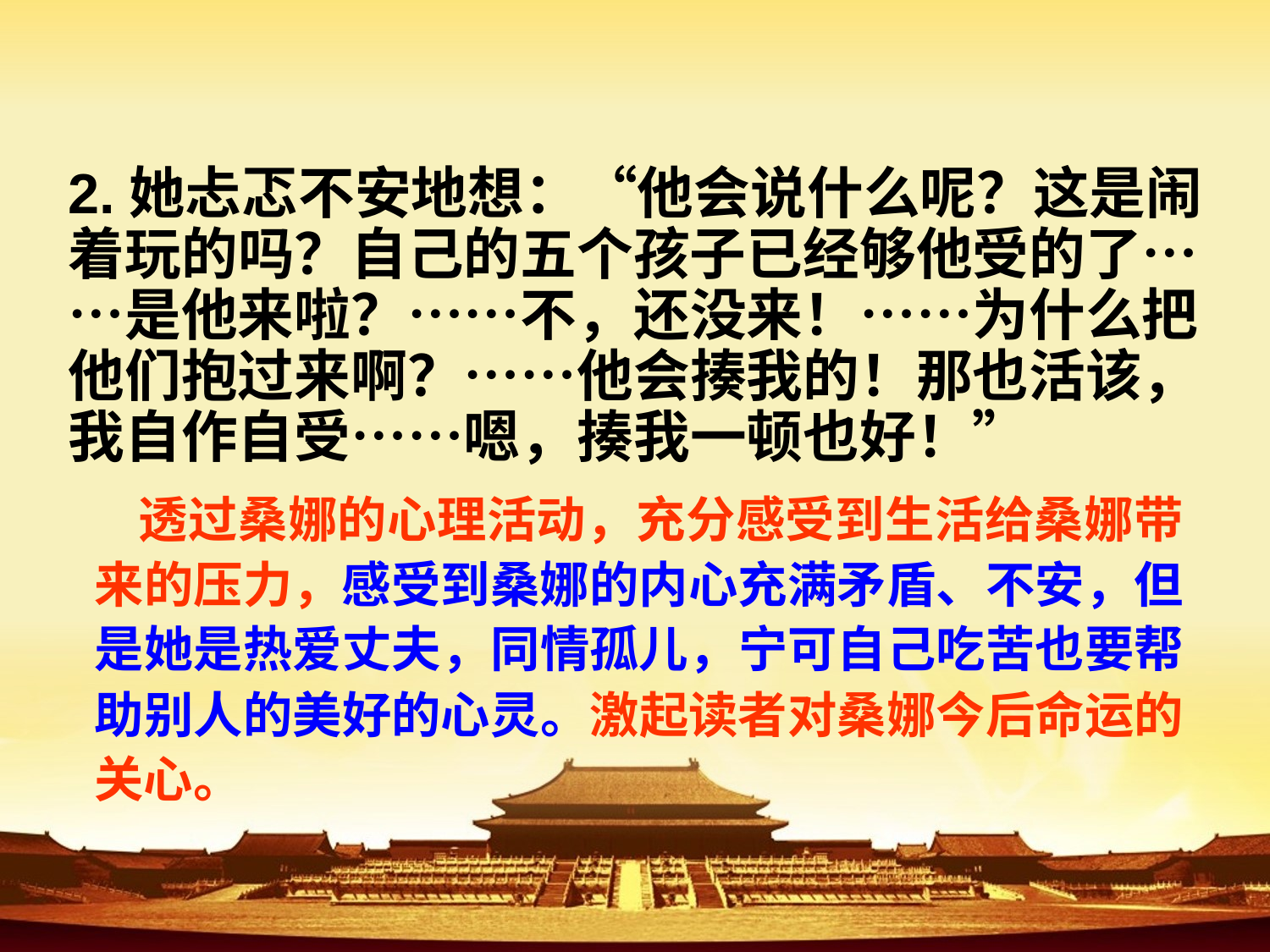

2.她忐忑不安地想：“他会说什么呢？这是闹着玩的吗？自己的五个孩子已经够他受的了……是他来啦？……不，还没来！……为什么把他们抱过来啊？……他会揍我的！那也活该，我自作自受……嗯，揍我一顿也好！”
       透过桑娜的心理活动，充分感受到生活给桑娜带来的压力，感受到桑娜的内心充满矛盾、不安，但是她是热爱丈夫，同情孤儿，宁可自己吃苦也要帮助别人的美好的心灵。激起读者对桑娜今后命运的关心。